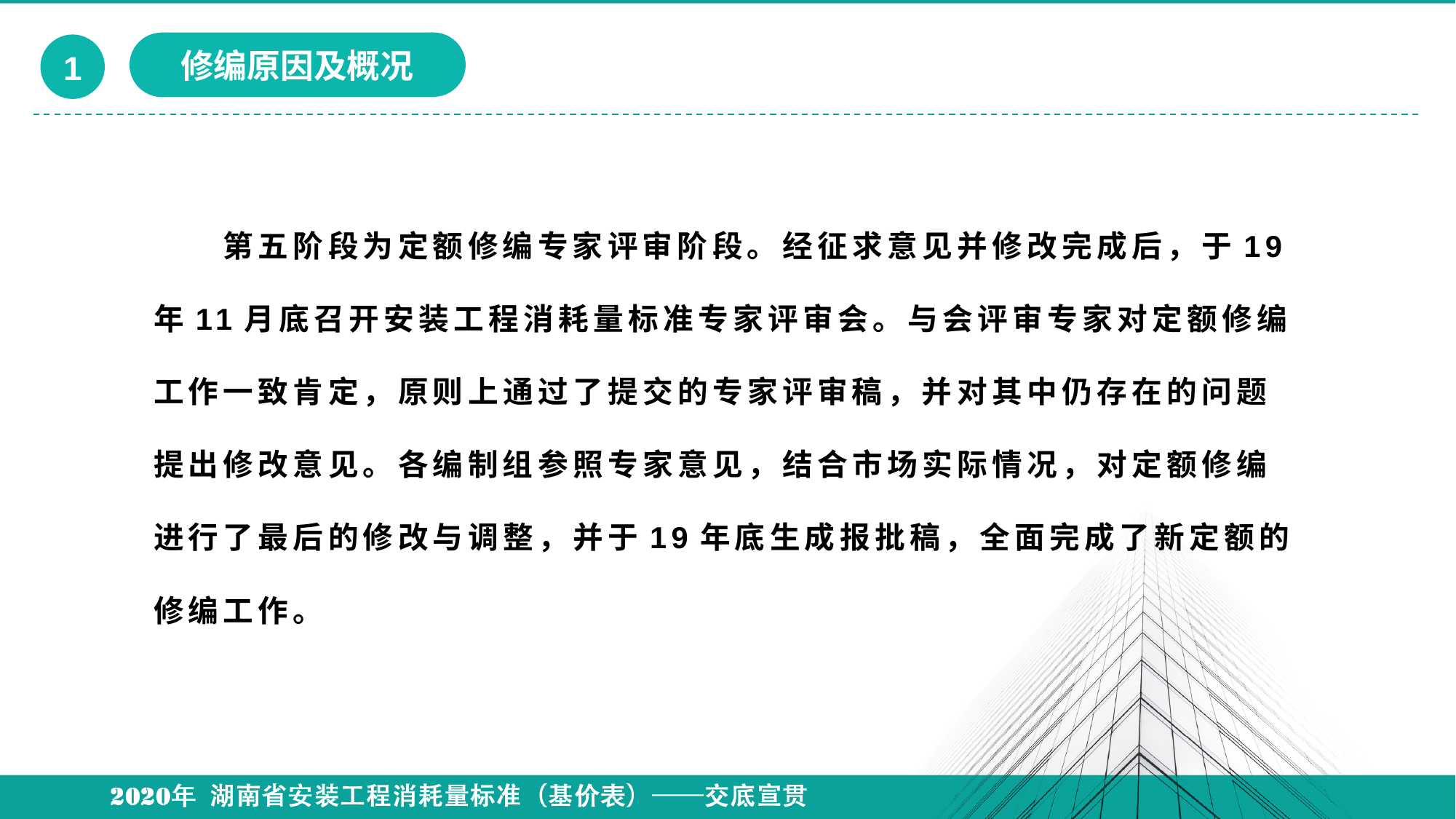

修编原因及概况

1
# 第五阶段为定额修编专家评审阶段。经征求意见并修改完成后，于19年11月底召开安装工程消耗量标准专家评审会。与会评审专家对定额修编工作一致肯定，原则上通过了提交的专家评审稿，并对其中仍存在的问题提出修改意见。各编制组参照专家意见，结合市场实际情况，对定额修编进行了最后的修改与调整，并于19年底生成报批稿，全面完成了新定额的修编工作。